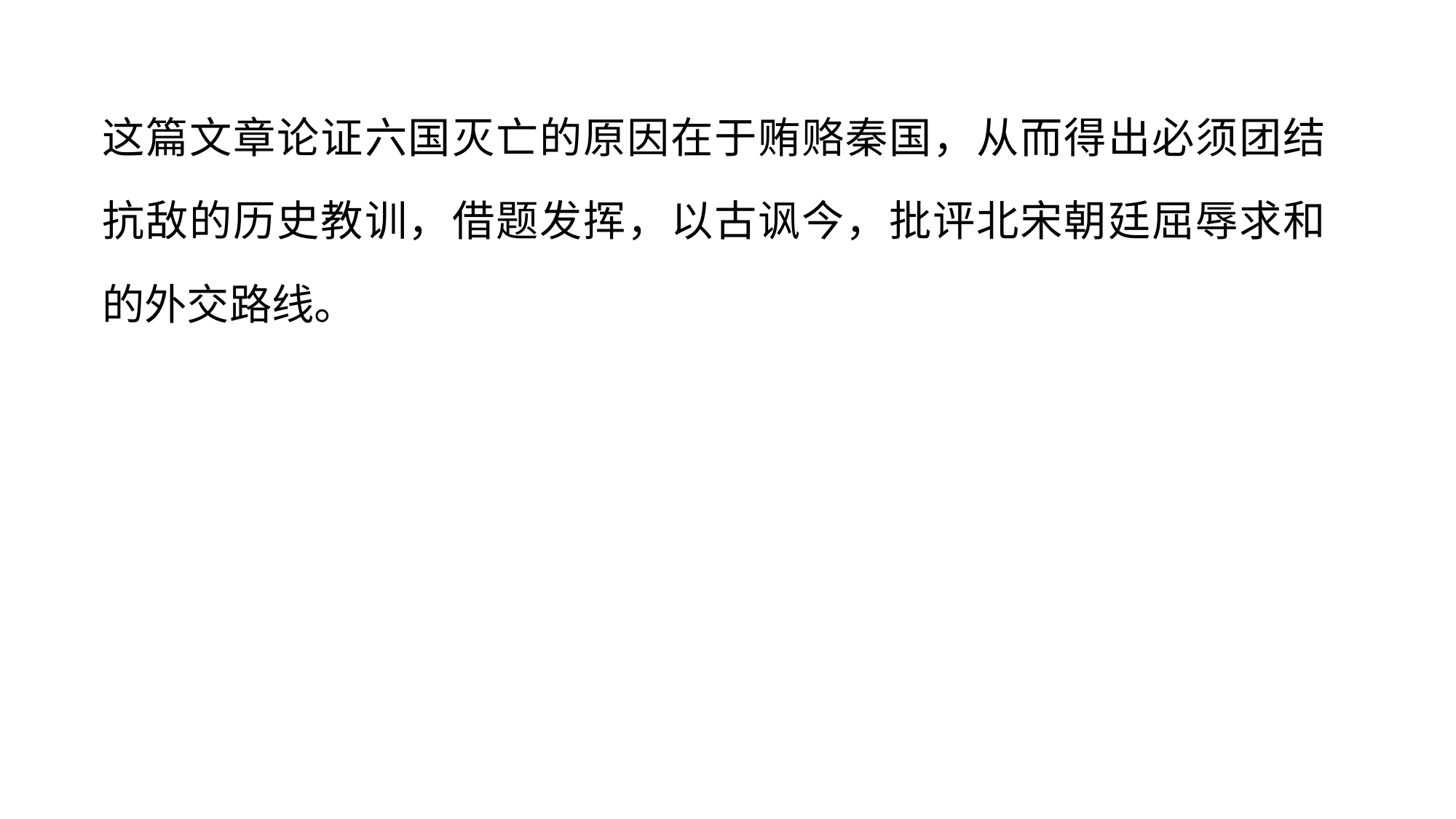

这篇文章论证六国灭亡的原因在于贿赂秦国，从而得出必须团结抗敌的历史教训，借题发挥，以古讽今，批评北宋朝廷屈辱求和的外交路线。